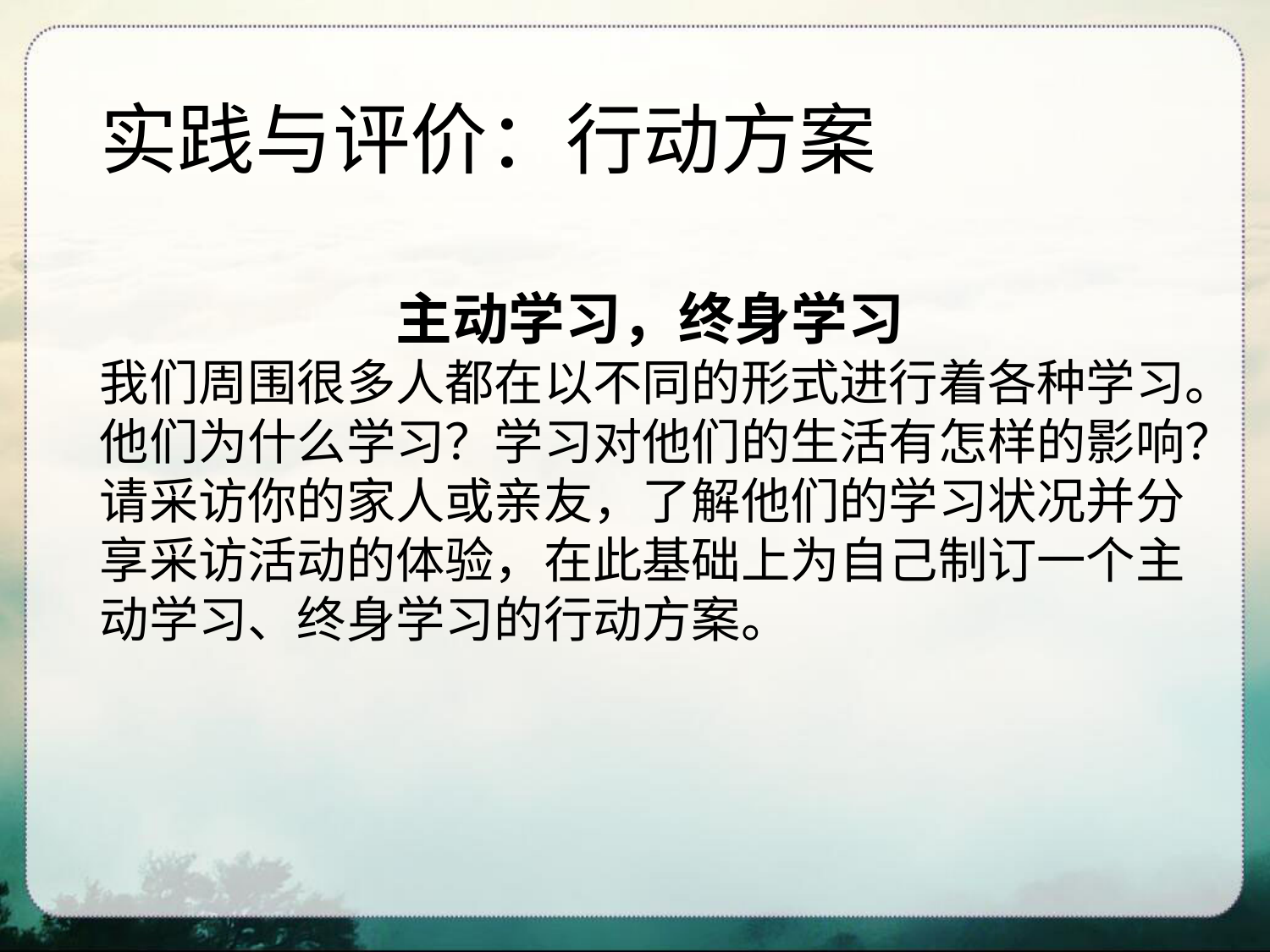

# 实践与评价：行动方案
主动学习，终身学习
我们周围很多人都在以不同的形式进行着各种学习。他们为什么学习？学习对他们的生活有怎样的影响？请采访你的家人或亲友，了解他们的学习状况并分享采访活动的体验，在此基础上为自己制订一个主动学习、终身学习的行动方案。